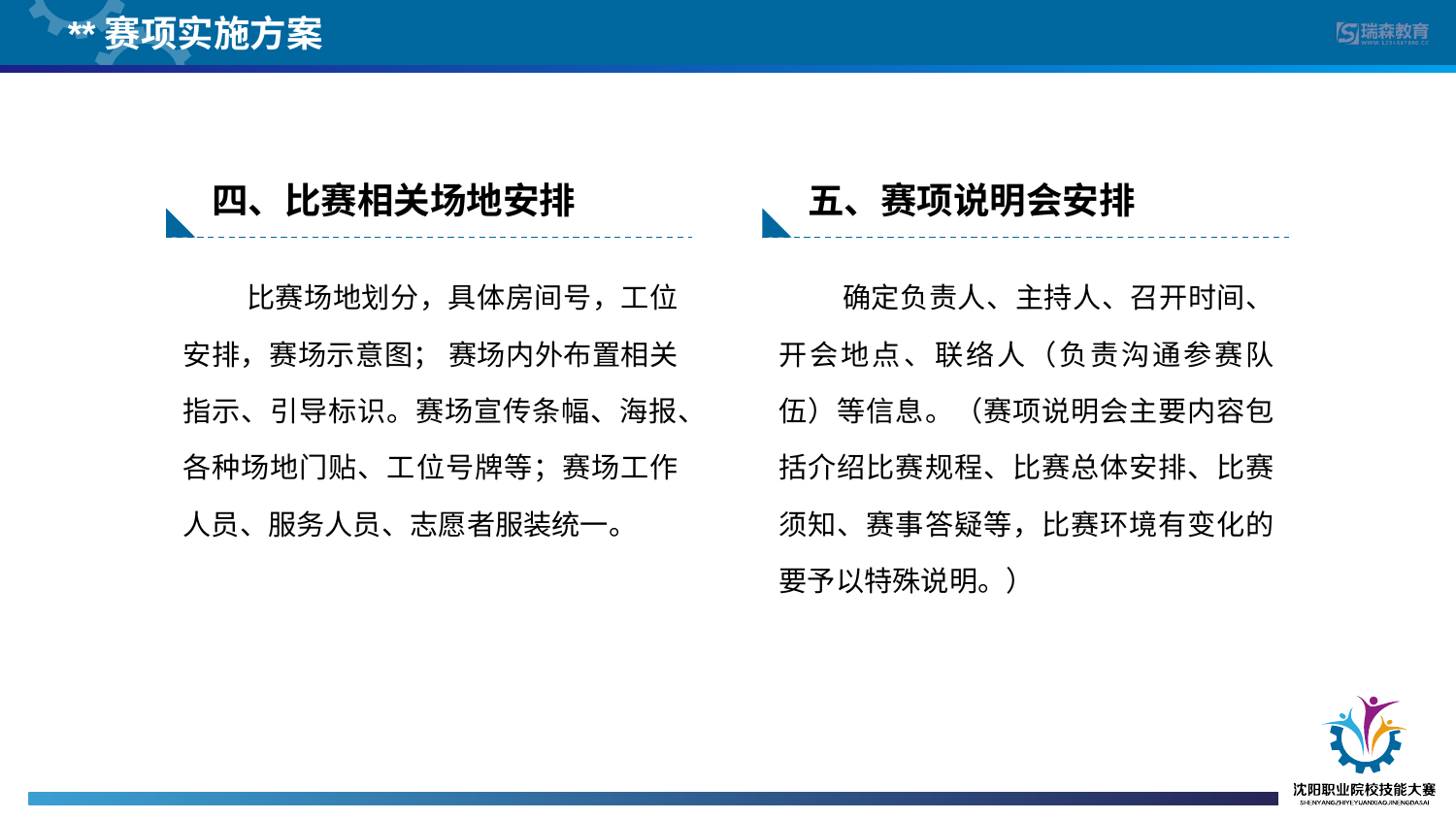

**赛项实施方案
四、比赛相关场地安排
五、赛项说明会安排

  比赛场地划分，具体房间号，工位安排，赛场示意图； 赛场内外布置相关指示、引导标识。赛场宣传条幅、海报、各种场地门贴、工位号牌等；赛场工作人员、服务人员、志愿者服装统一。
  确定负责人、主持人、召开时间、开会地点、联络人（负责沟通参赛队伍）等信息。（赛项说明会主要内容包括介绍比赛规程、比赛总体安排、比赛须知、赛事答疑等，比赛环境有变化的要予以特殊说明。）